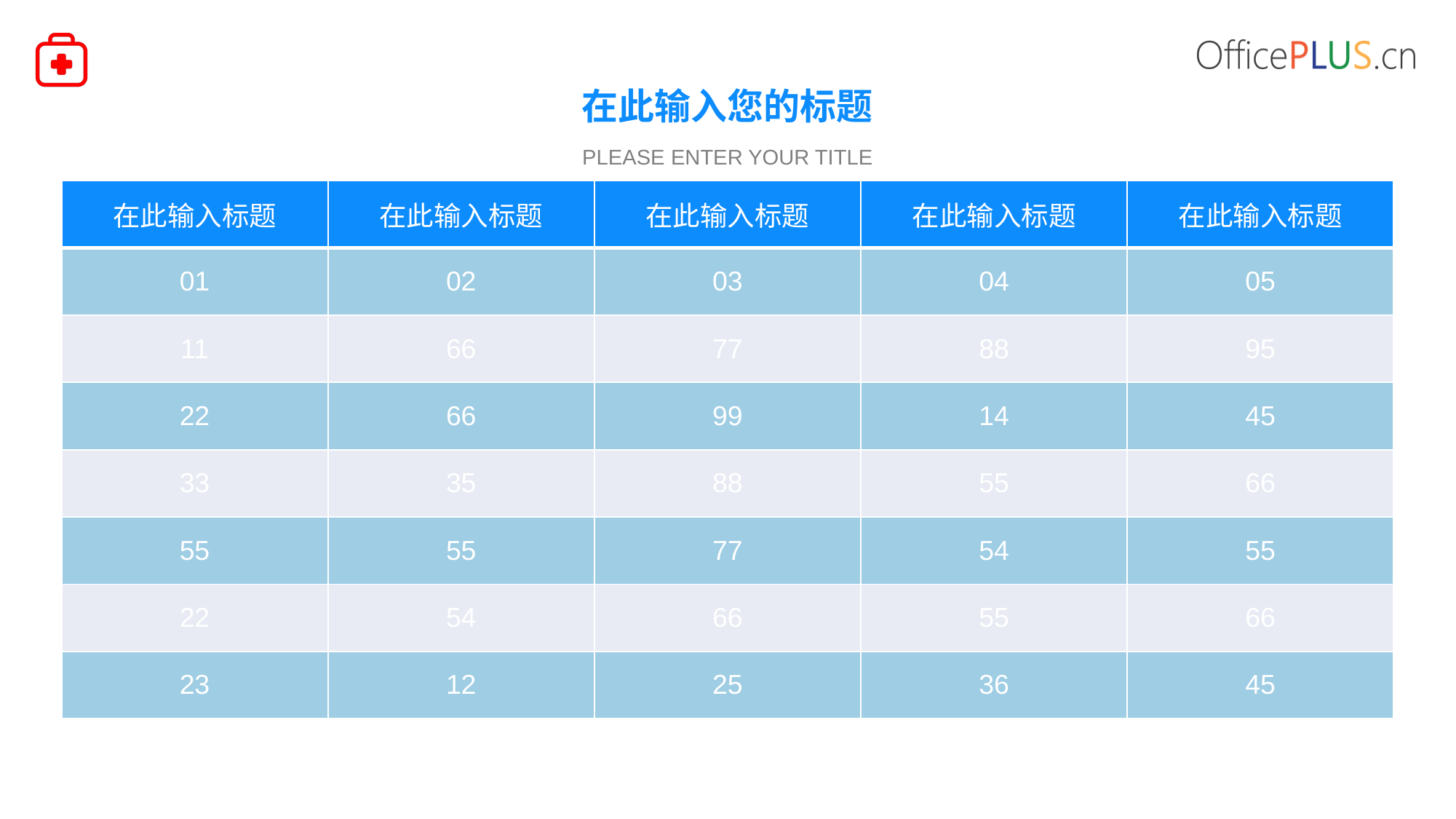

在此输入您的标题
Please enter your title
| 在此输入标题 | 在此输入标题 | 在此输入标题 | 在此输入标题 | 在此输入标题 |
| --- | --- | --- | --- | --- |
| 01 | 02 | 03 | 04 | 05 |
| 11 | 66 | 77 | 88 | 95 |
| 22 | 66 | 99 | 14 | 45 |
| 33 | 35 | 88 | 55 | 66 |
| 55 | 55 | 77 | 54 | 55 |
| 22 | 54 | 66 | 55 | 66 |
| 23 | 12 | 25 | 36 | 45 |